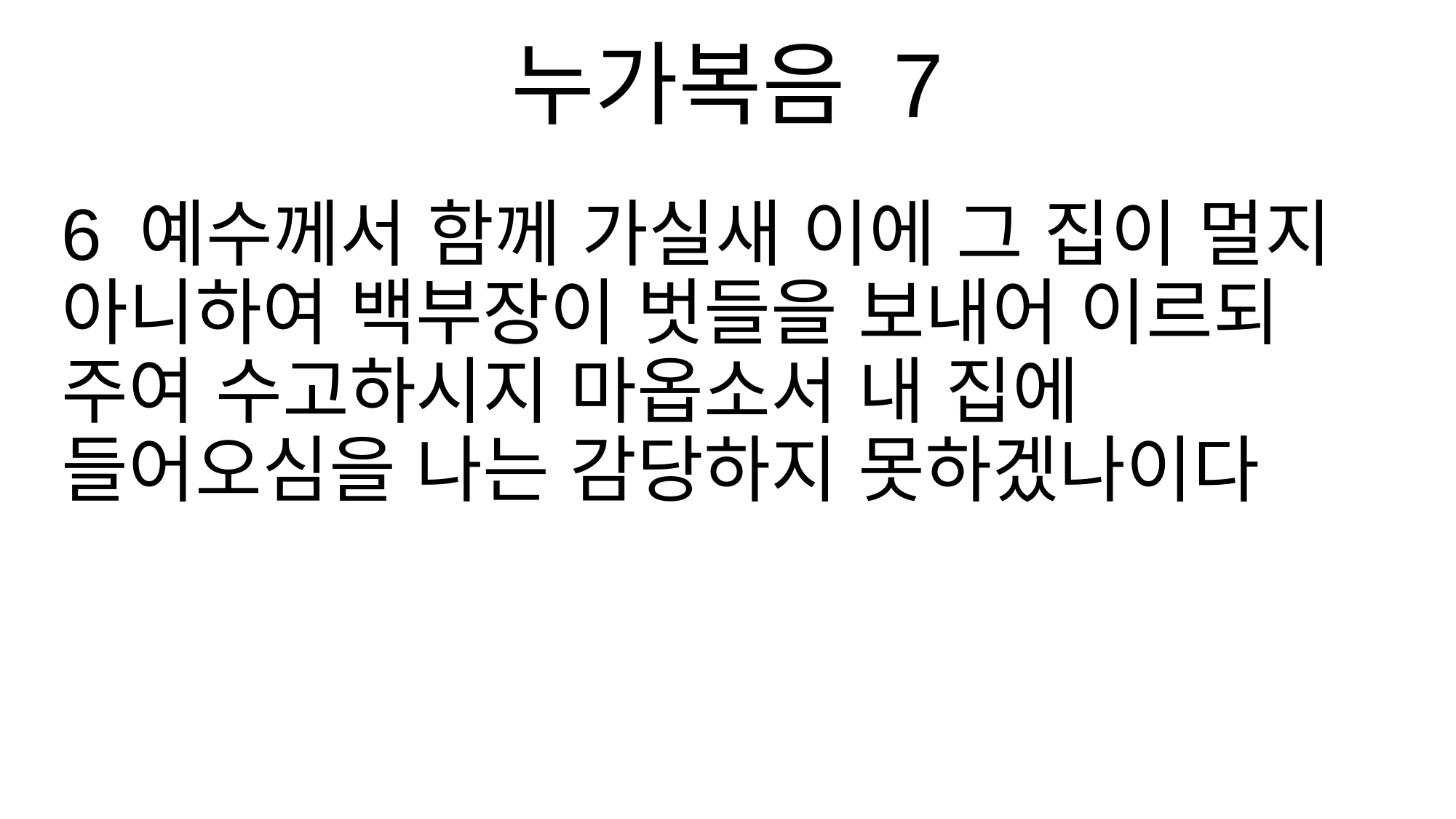

누가복음 7
6 예수께서 함께 가실새 이에 그 집이 멀지 아니하여 백부장이 벗들을 보내어 이르되 주여 수고하시지 마옵소서 내 집에 들어오심을 나는 감당하지 못하겠나이다